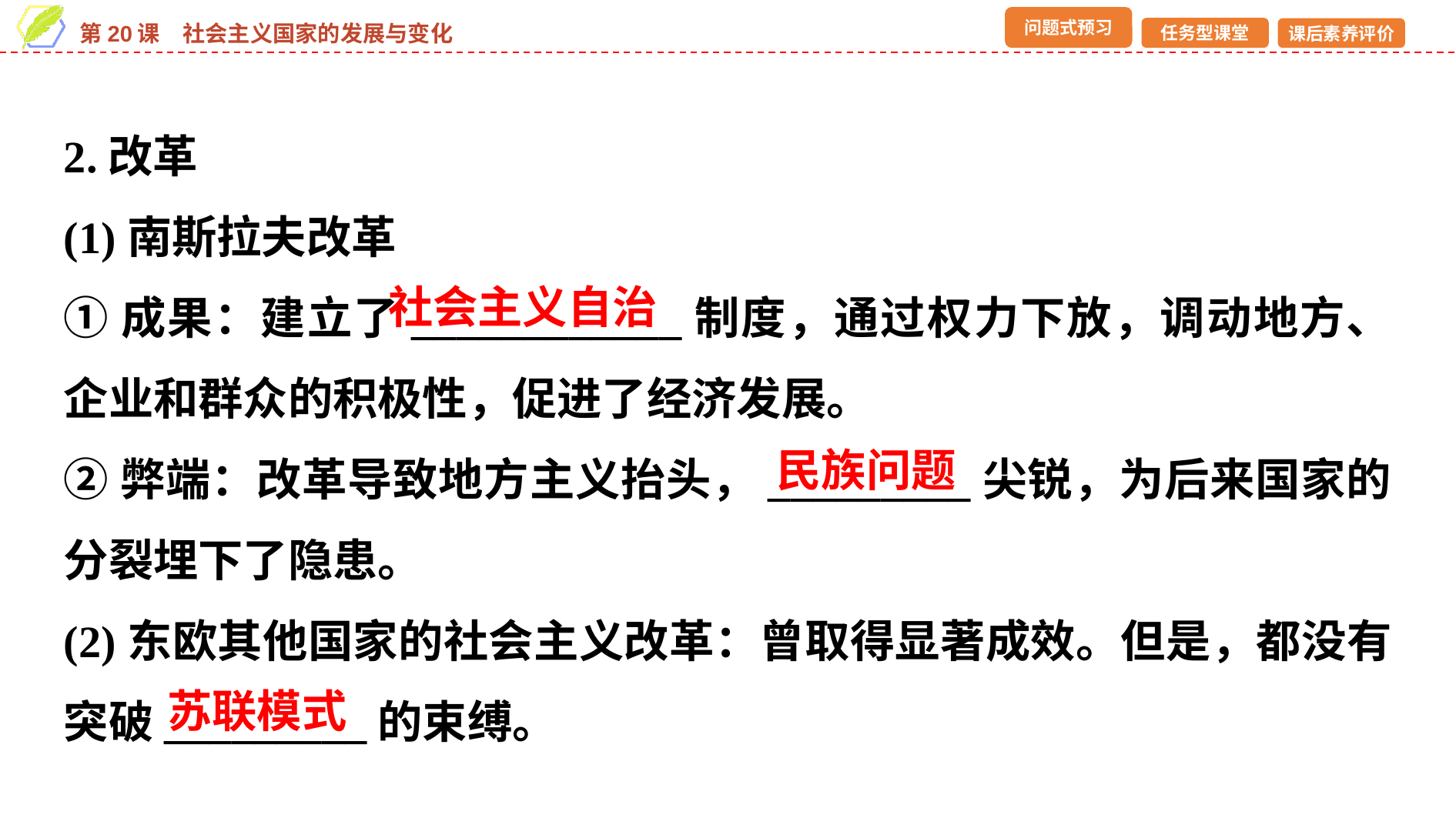

2.改革
(1)南斯拉夫改革
①成果：建立了____________制度，通过权力下放，调动地方、企业和群众的积极性，促进了经济发展。
②弊端：改革导致地方主义抬头，_________尖锐，为后来国家的分裂埋下了隐患。
(2)东欧其他国家的社会主义改革：曾取得显著成效。但是，都没有突破_________的束缚。
社会主义自治
民族问题
苏联模式